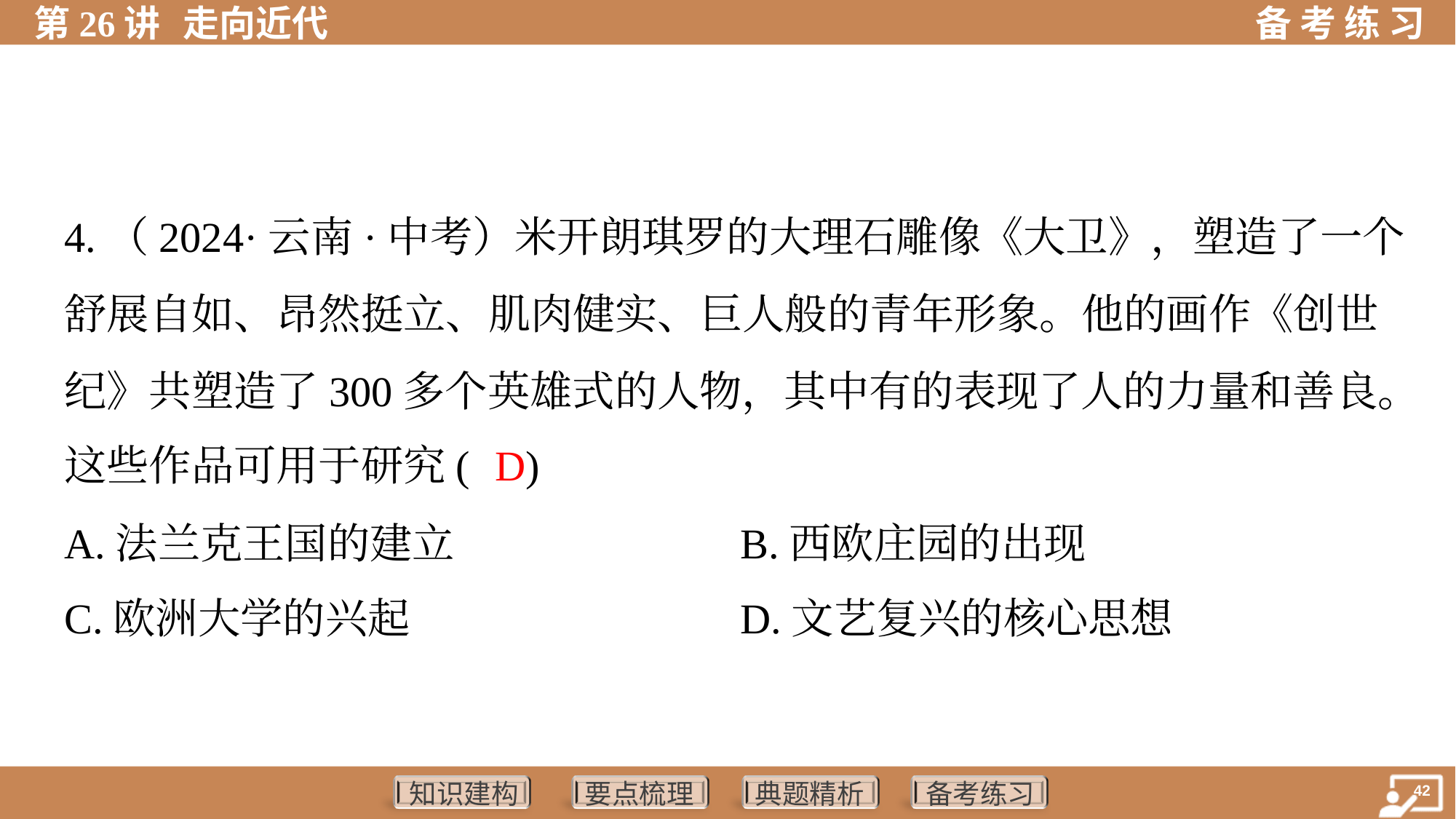

4.（2024·云南·中考）米开朗琪罗的大理石雕像《大卫》，塑造了一个
舒展自如、昂然挺立、肌肉健实、巨人般的青年形象。他的画作《创世
纪》共塑造了300多个英雄式的人物，其中有的表现了人的力量和善良。
这些作品可用于研究(     )
D
A.法兰克王国的建立	B.西欧庄园的出现
C.欧洲大学的兴起	D.文艺复兴的核心思想